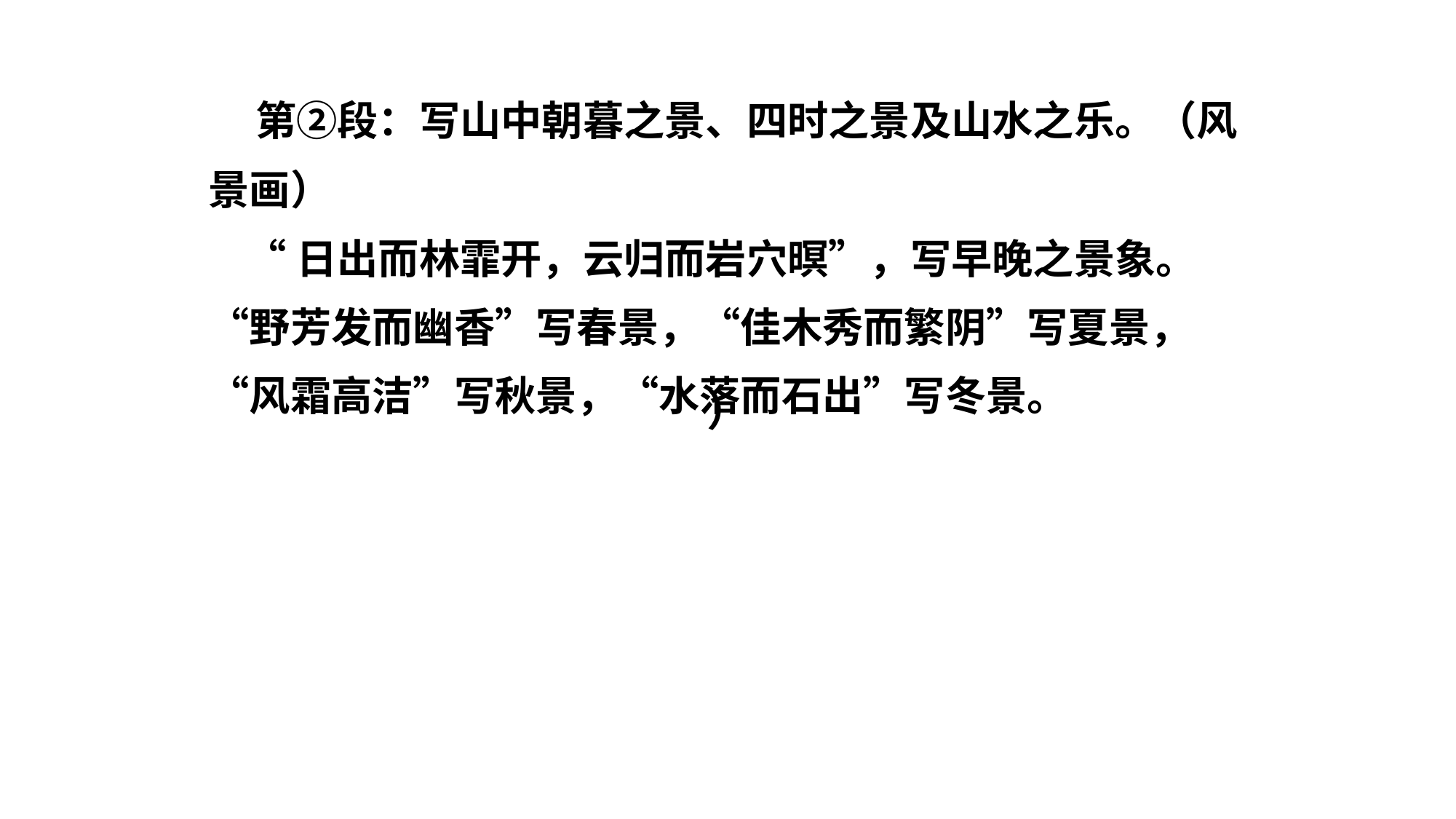

第②段：写山中朝暮之景、四时之景及山水之乐。（风景画）
    “日出而林霏开，云归而岩穴暝”，写早晚之景象。“野芳发而幽香”写春景，“佳木秀而繁阴”写夏景，“风霜高洁”写秋景，“水落而石出”写冬景。

）